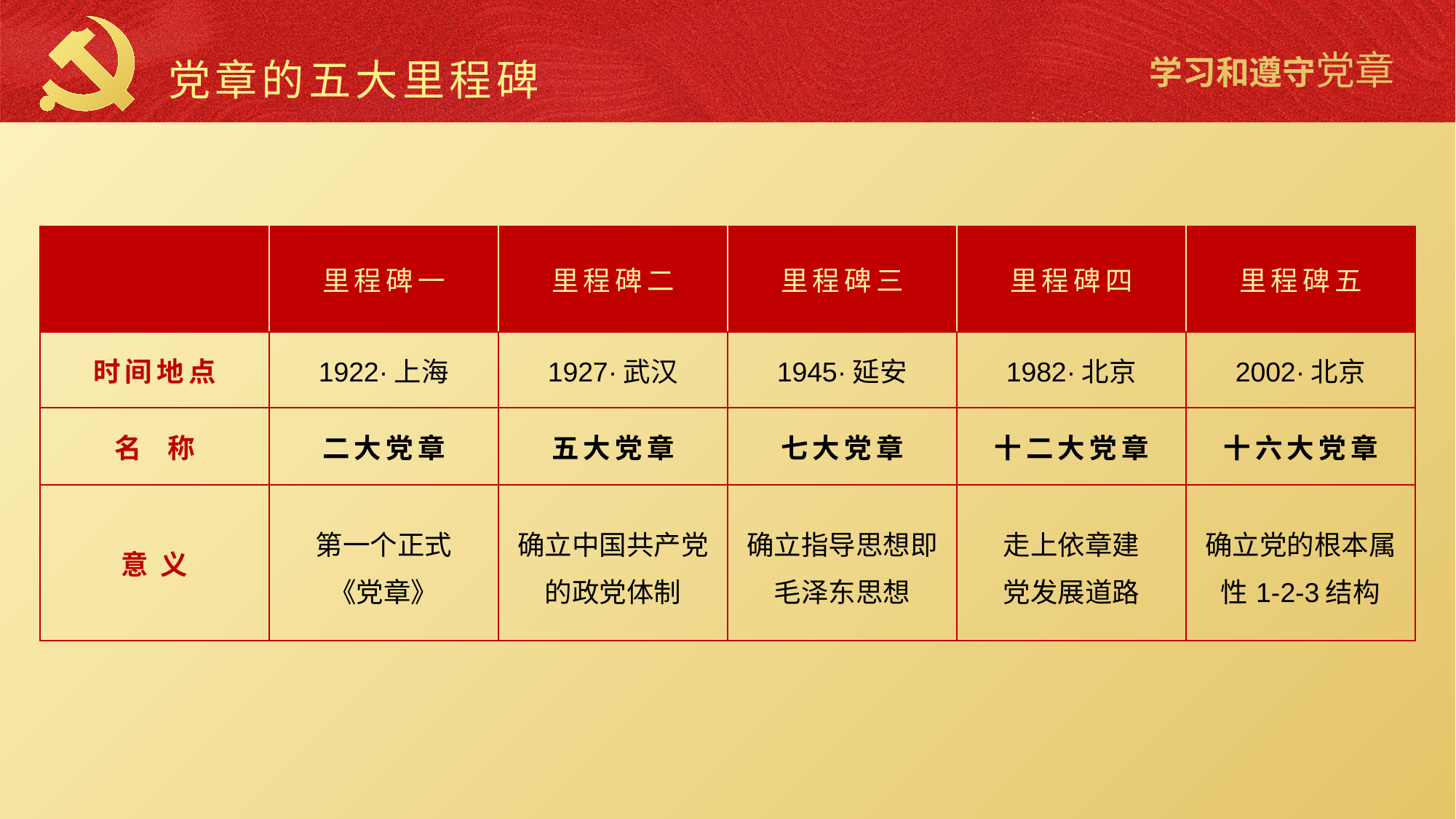

党章的五大里程碑
|  | 里程碑一 | 里程碑二 | 里程碑三 | 里程碑四 | 里程碑五 |
| --- | --- | --- | --- | --- | --- |
| 时间地点 | 1922·上海 | 1927·武汉 | 1945·延安 | 1982·北京 | 2002·北京 |
| 名 称 | 二大党章 | 五大党章 | 七大党章 | 十二大党章 | 十六大党章 |
| 意 义 | 第一个正式 《党章》 | 确立中国共产党的政党体制 | 确立指导思想即毛泽东思想 | 走上依章建 党发展道路 | 确立党的根本属性1-2-3结构 |